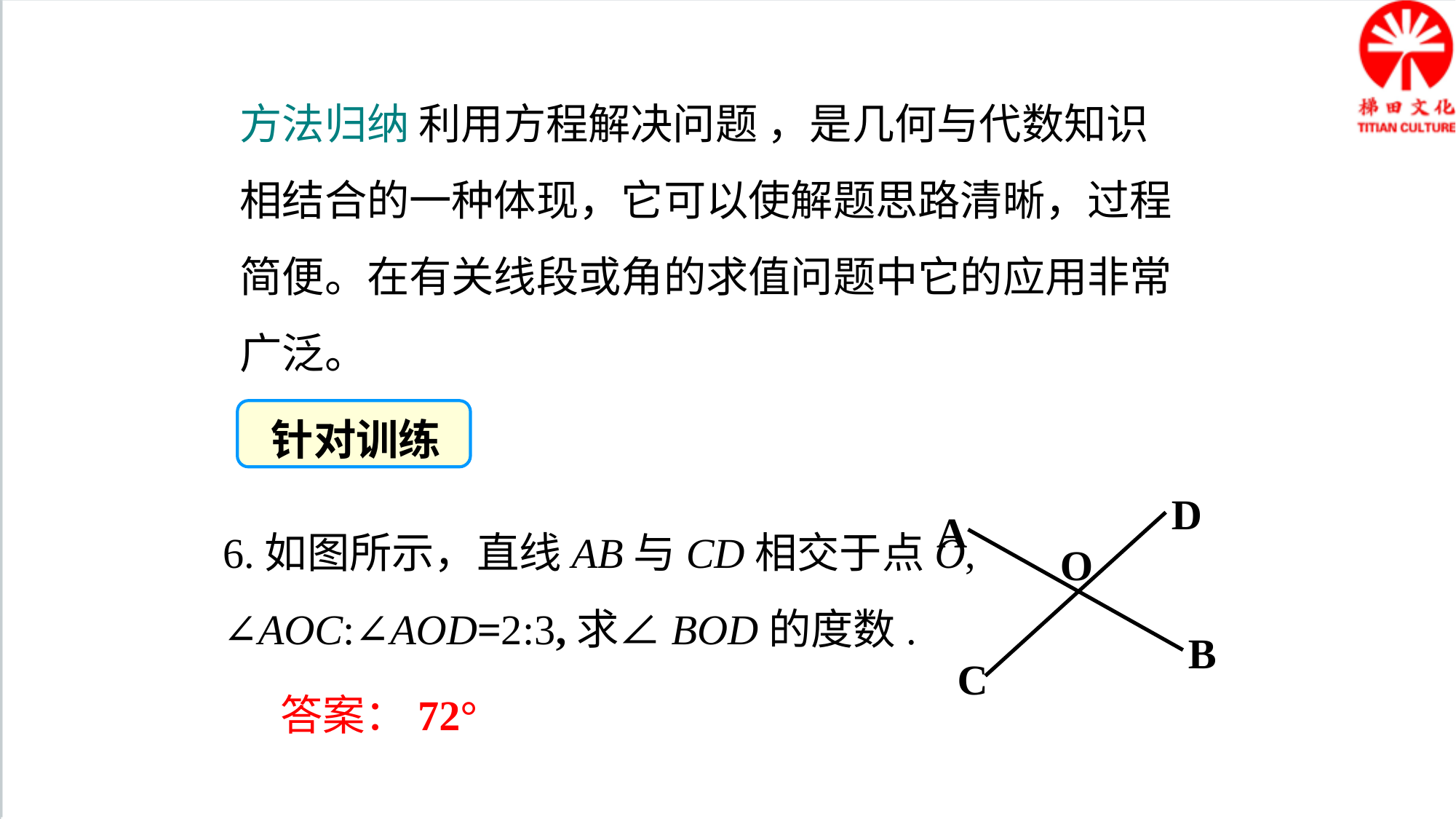

方法归纳 利用方程解决问题 ，是几何与代数知识相结合的一种体现，它可以使解题思路清晰，过程简便。在有关线段或角的求值问题中它的应用非常广泛。

针对训练
D
A

O
B
C
6.如图所示，直线AB与CD相交于点O,
∠AOC:∠AOD=2:3,求∠BOD的度数.
答案：72°